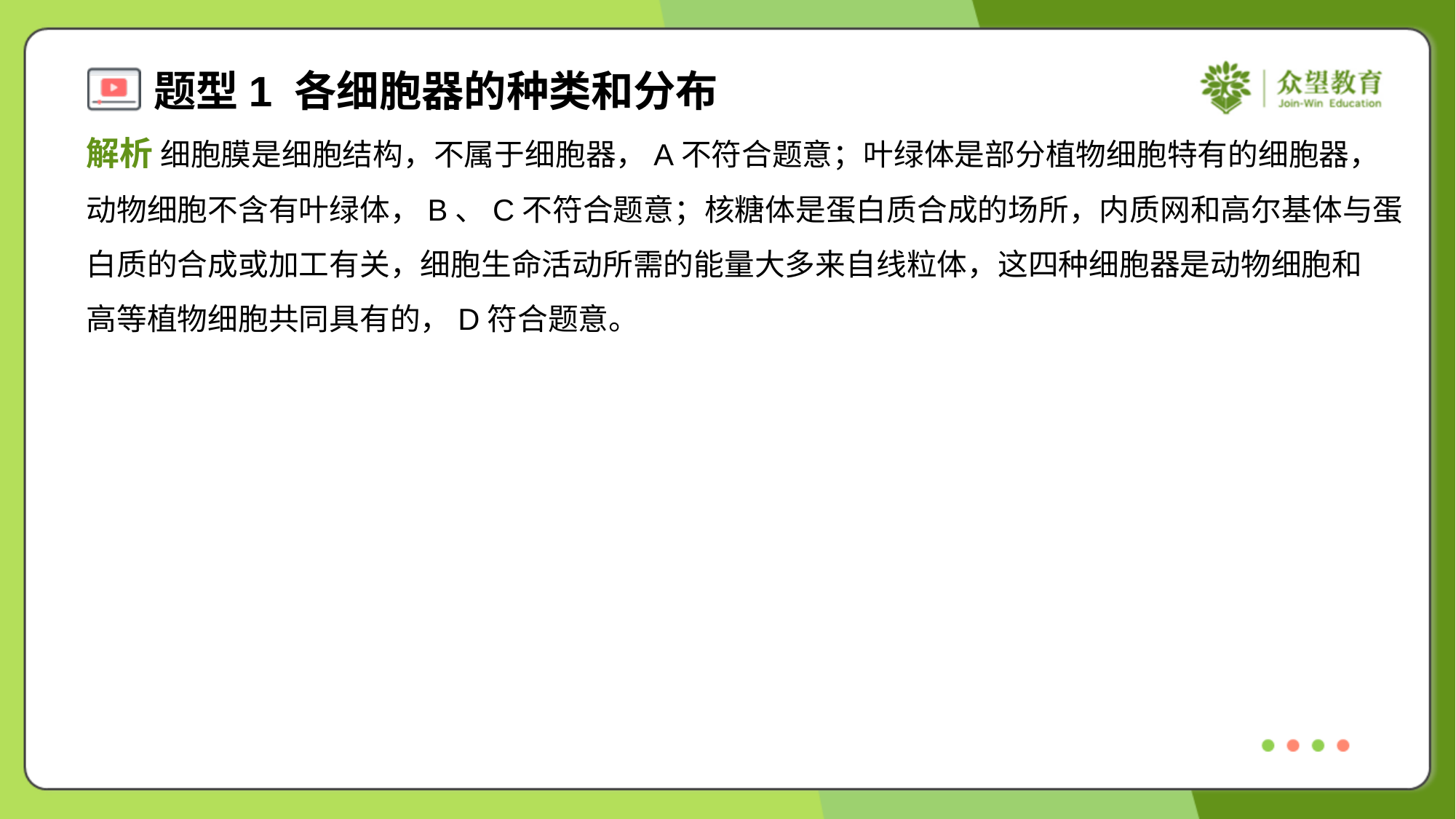

解析 细胞膜是细胞结构，不属于细胞器，A不符合题意；叶绿体是部分植物细胞特有的细胞器，
动物细胞不含有叶绿体，B、C不符合题意；核糖体是蛋白质合成的场所，内质网和高尔基体与蛋
白质的合成或加工有关，细胞生命活动所需的能量大多来自线粒体，这四种细胞器是动物细胞和
高等植物细胞共同具有的，D符合题意。